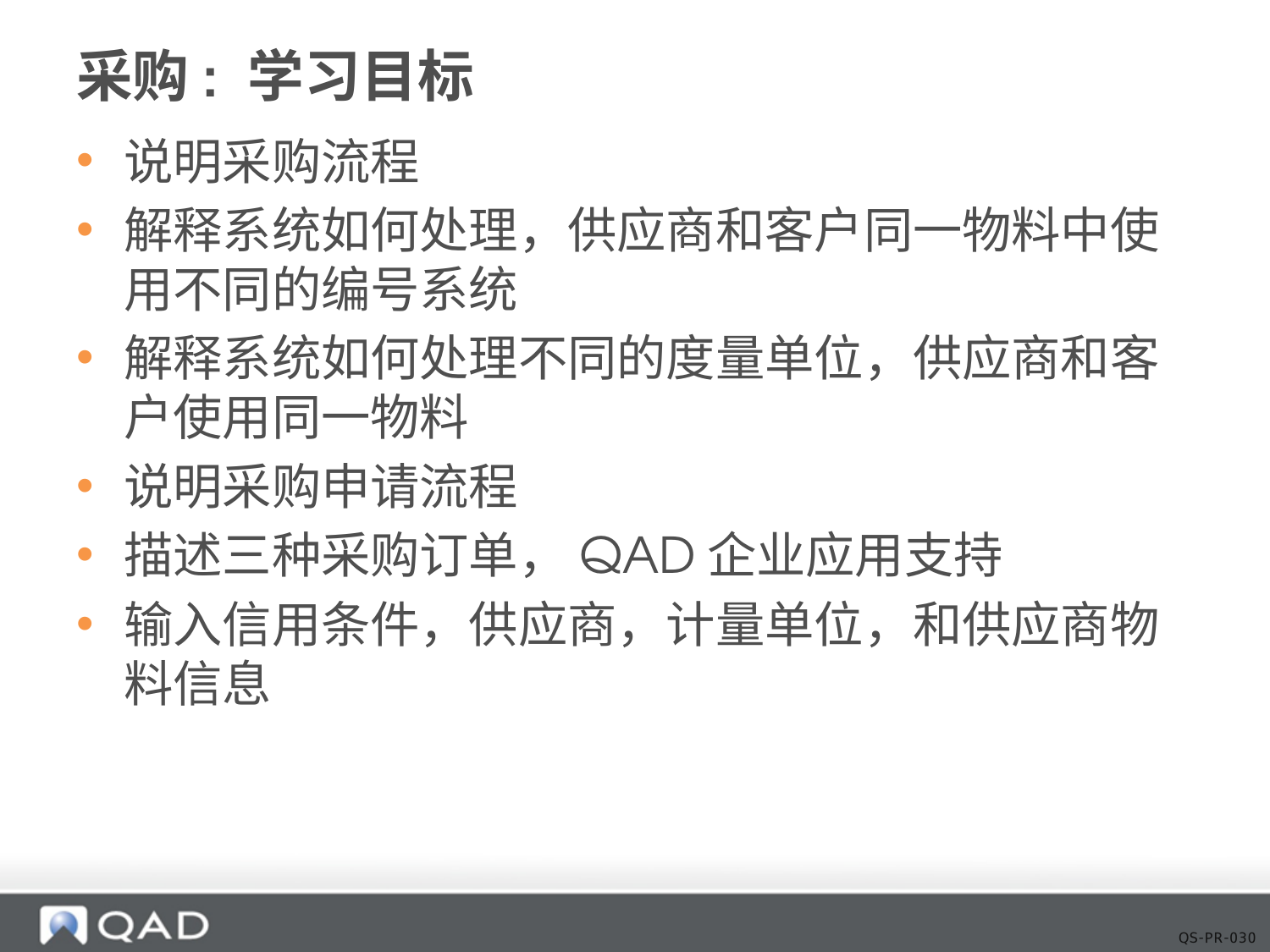

# 采购: 学习目标
说明采购流程
解释系统如何处理，供应商和客户同一物料中使用不同的编号系统
解释系统如何处理不同的度量单位，供应商和客户使用同一物料
说明采购申请流程
描述三种采购订单，QAD企业应用支持
输入信用条件，供应商，计量单位，和供应商物料信息

QS-PR-030